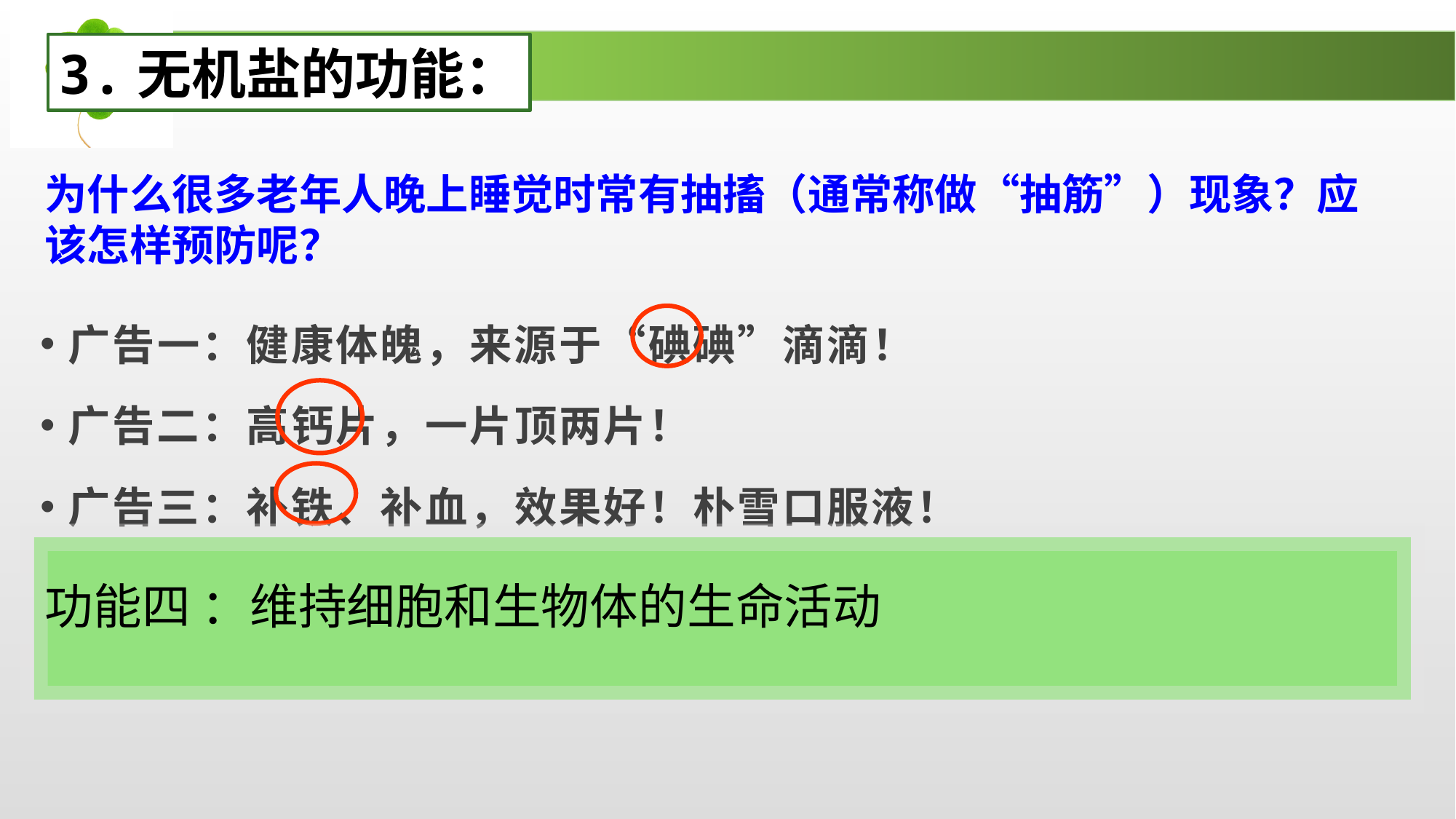

3.无机盐的功能：
为什么很多老年人晚上睡觉时常有抽搐（通常称做“抽筋”）现象？应该怎样预防呢？
广告一：健康体魄，来源于“碘碘”滴滴！
广告二：高钙片，一片顶两片！
广告三：补铁、补血，效果好！朴雪口服液！

功能四 ：维持细胞和生物体的生命活动